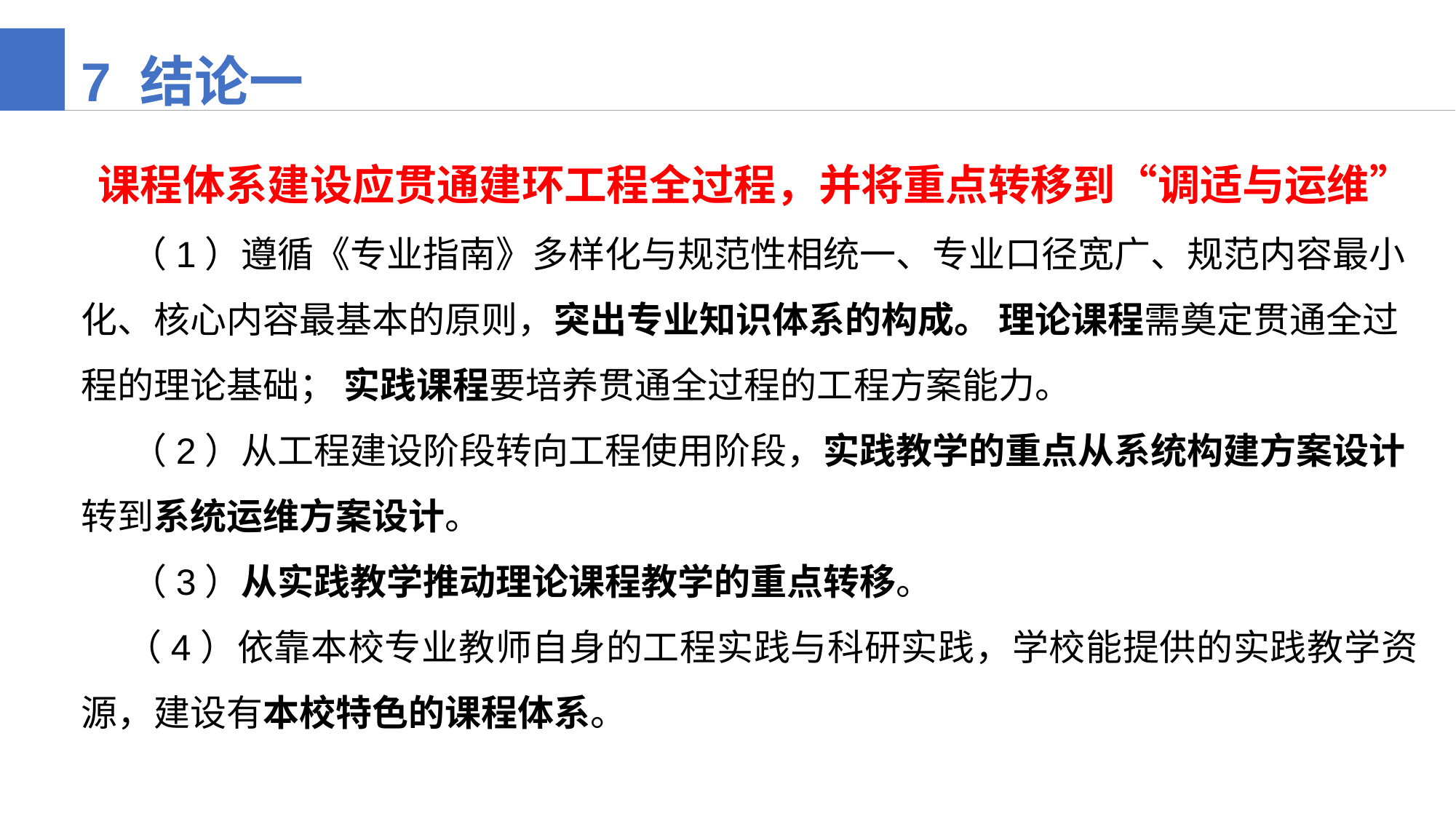

7 结论一
 课程体系建设应贯通建环工程全过程，并将重点转移到“调适与运维”
     （1）遵循《专业指南》多样化与规范性相统一、专业口径宽广、规范内容最小化、核心内容最基本的原则，突出专业知识体系的构成。 理论课程需奠定贯通全过程的理论基础； 实践课程要培养贯通全过程的工程方案能力。
     （2）从工程建设阶段转向工程使用阶段，实践教学的重点从系统构建方案设计转到系统运维方案设计。
     （3）从实践教学推动理论课程教学的重点转移。
    （4）依靠本校专业教师自身的工程实践与科研实践，学校能提供的实践教学资源，建设有本校特色的课程体系。